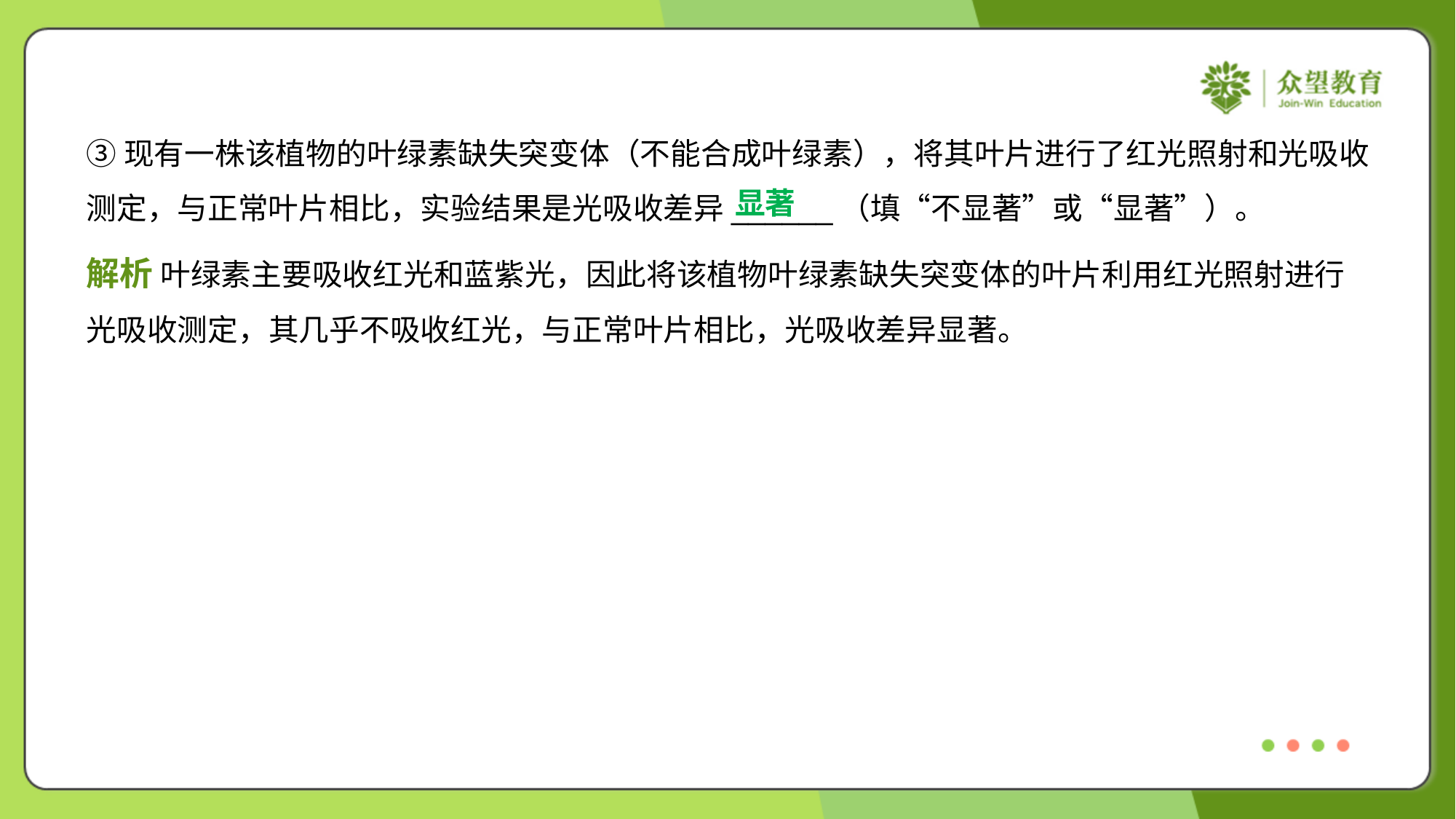

③现有一株该植物的叶绿素缺失突变体（不能合成叶绿素），将其叶片进行了红光照射和光吸收
测定，与正常叶片相比，实验结果是光吸收差异______（填“不显著”或“显著”）。
显著
解析 叶绿素主要吸收红光和蓝紫光，因此将该植物叶绿素缺失突变体的叶片利用红光照射进行
光吸收测定，其几乎不吸收红光，与正常叶片相比，光吸收差异显著。